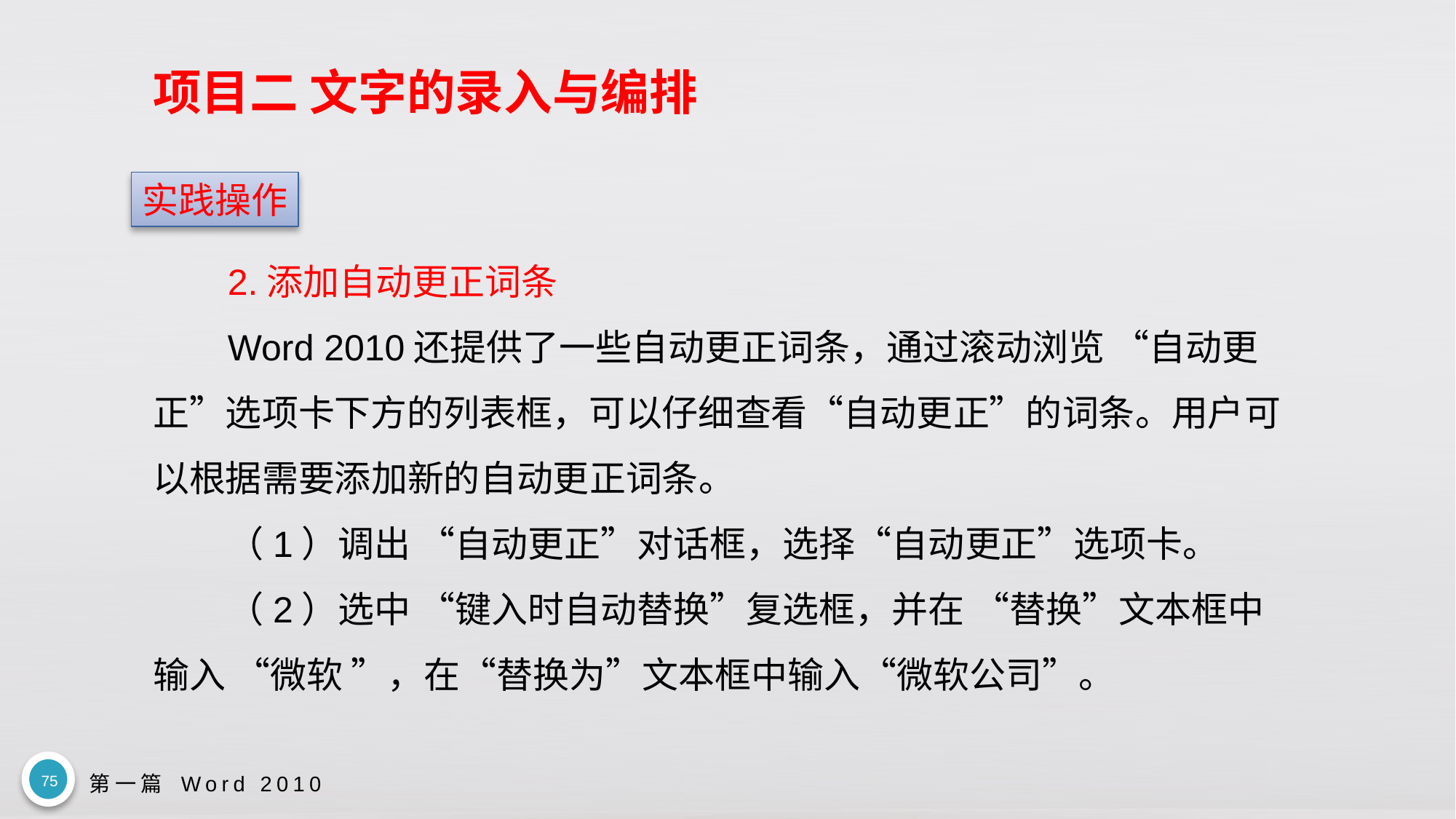

# 项目二 文字的录入与编排
实践操作
2.添加自动更正词条
Word 2010还提供了一些自动更正词条，通过滚动浏览 “自动更正”选项卡下方的列表框，可以仔细查看“自动更正”的词条。用户可以根据需要添加新的自动更正词条。
（1）调出 “自动更正”对话框，选择“自动更正”选项卡。
（2）选中 “键入时自动替换”复选框，并在 “替换”文本框中输入 “微软 ”，在“替换为”文本框中输入“微软公司”。
75